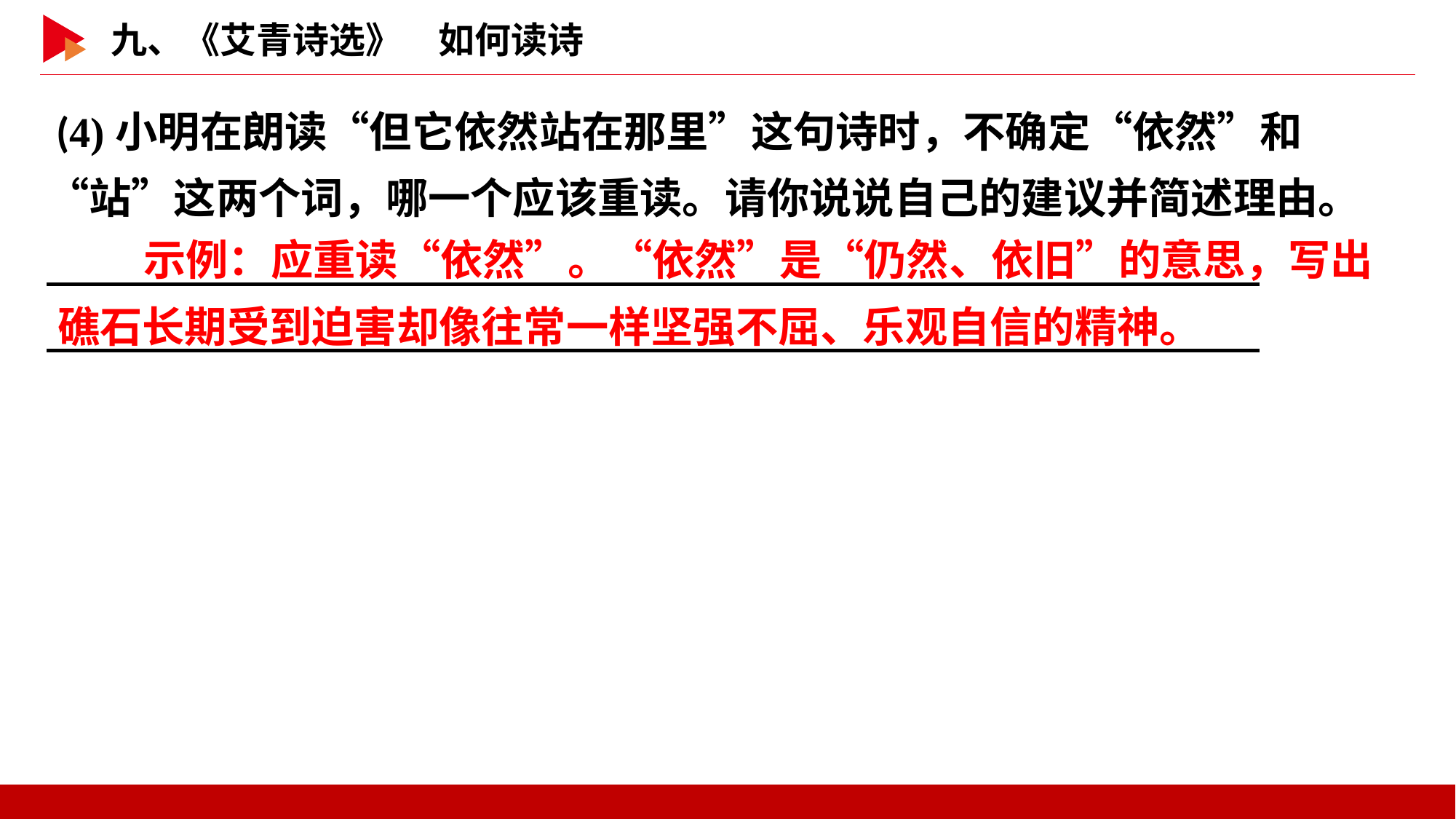

(4)小明在朗读“但它依然站在那里”这句诗时，不确定“依然”和“站”这两个词，哪一个应该重读。请你说说自己的建议并简述理由。

示例：应重读“依然”。“依然”是“仍然、依旧”的意思，写出礁石长期受到迫害却像往常一样坚强不屈、乐观自信的精神。